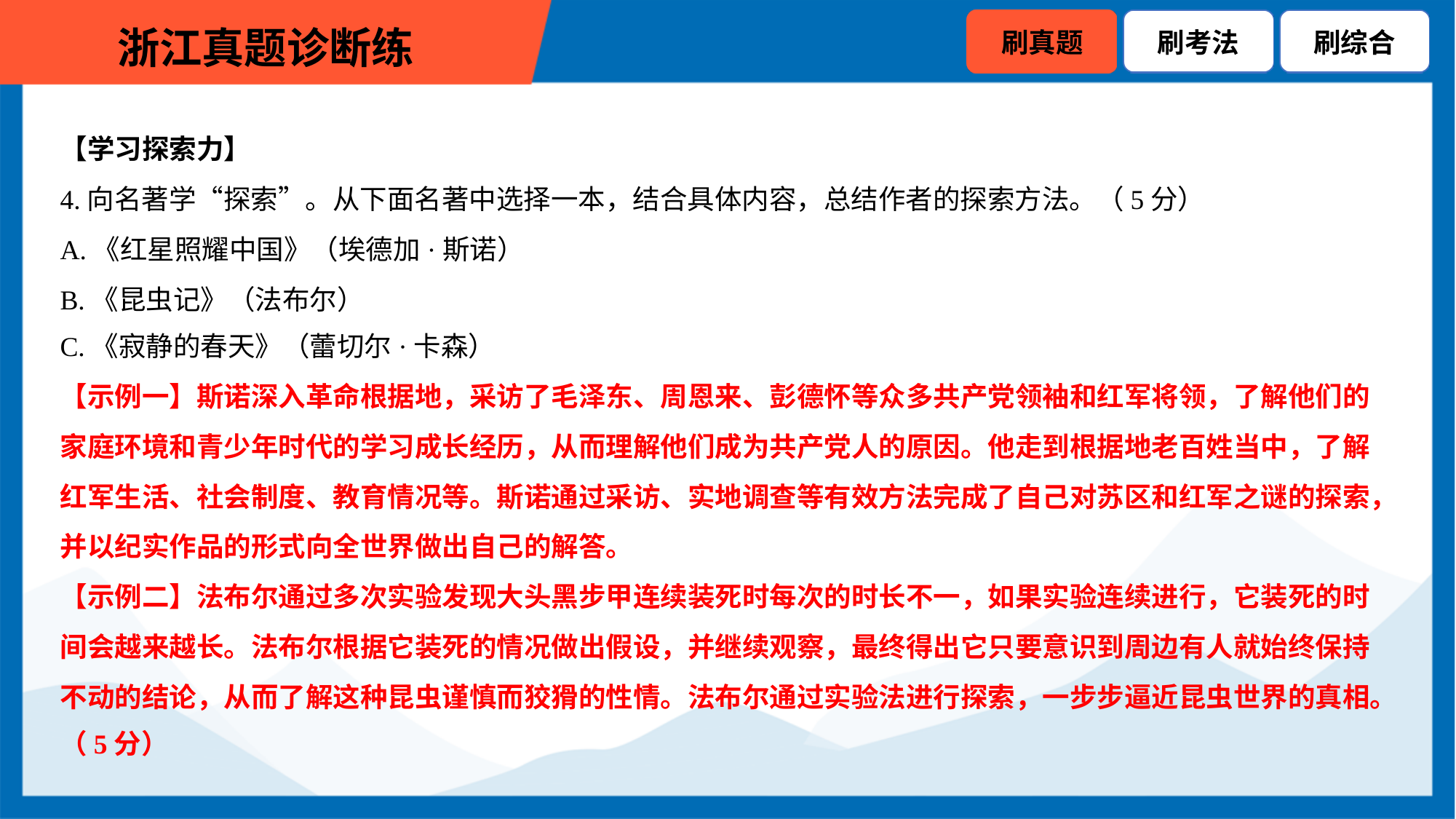

【学习探索力】
4.向名著学“探索”。从下面名著中选择一本，结合具体内容，总结作者的探索方法。（5分）
A.《红星照耀中国》（埃德加·斯诺）
B.《昆虫记》（法布尔）
C.《寂静的春天》（蕾切尔·卡森）
【示例一】斯诺深入革命根据地，采访了毛泽东、周恩来、彭德怀等众多共产党领袖和红军将领，了解他们的
家庭环境和青少年时代的学习成长经历，从而理解他们成为共产党人的原因。他走到根据地老百姓当中，了解
红军生活、社会制度、教育情况等。斯诺通过采访、实地调查等有效方法完成了自己对苏区和红军之谜的探索，
并以纪实作品的形式向全世界做出自己的解答。
【示例二】法布尔通过多次实验发现大头黑步甲连续装死时每次的时长不一，如果实验连续进行，它装死的时
间会越来越长。法布尔根据它装死的情况做出假设，并继续观察，最终得出它只要意识到周边有人就始终保持
不动的结论，从而了解这种昆虫谨慎而狡猾的性情。法布尔通过实验法进行探索，一步步逼近昆虫世界的真相。
（5分）